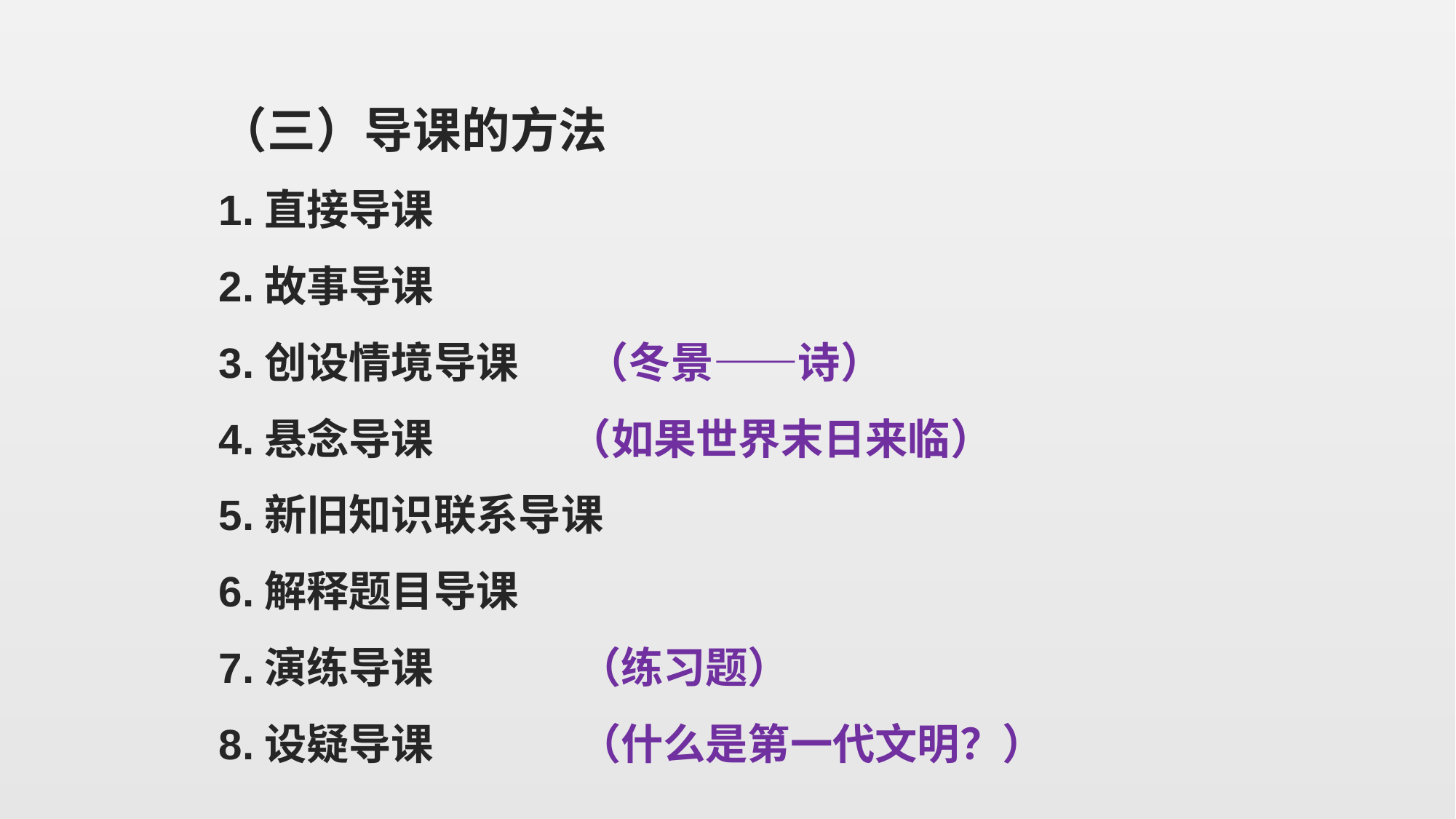

（三）导课的方法
1.直接导课
2.故事导课
3.创设情境导课       （冬景——诗）
4.悬念导课              （如果世界末日来临）
5.新旧知识联系导课
6.解释题目导课
7.演练导课               （练习题）
8.设疑导课               （什么是第一代文明？）